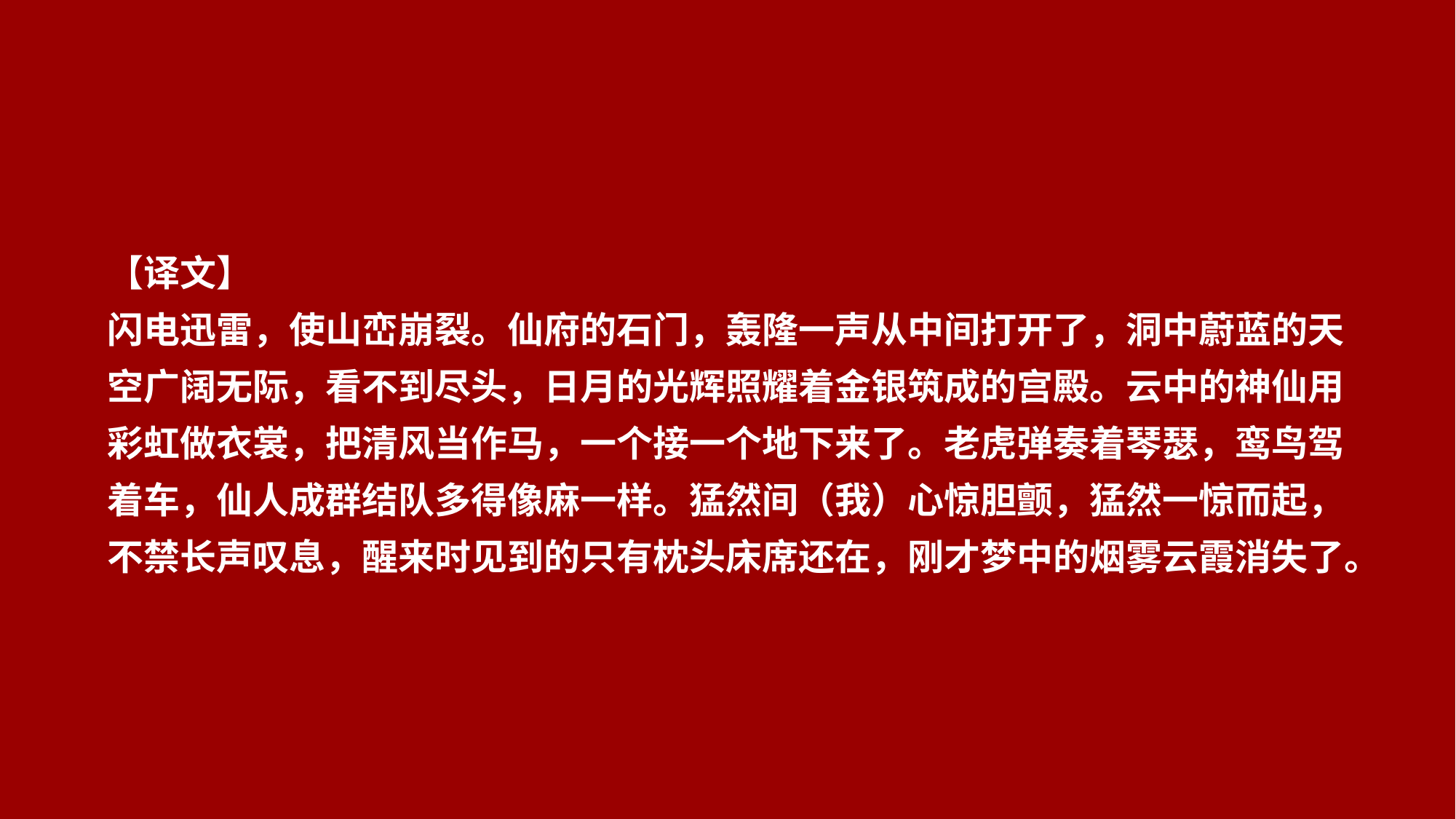

【译文】
闪电迅雷，使山峦崩裂。仙府的石门，轰隆一声从中间打开了，洞中蔚蓝的天空广阔无际，看不到尽头，日月的光辉照耀着金银筑成的宫殿。云中的神仙用彩虹做衣裳，把清风当作马，一个接一个地下来了。老虎弹奏着琴瑟，鸾鸟驾着车，仙人成群结队多得像麻一样。猛然间（我）心惊胆颤，猛然一惊而起，不禁长声叹息，醒来时见到的只有枕头床席还在，刚才梦中的烟雾云霞消失了。